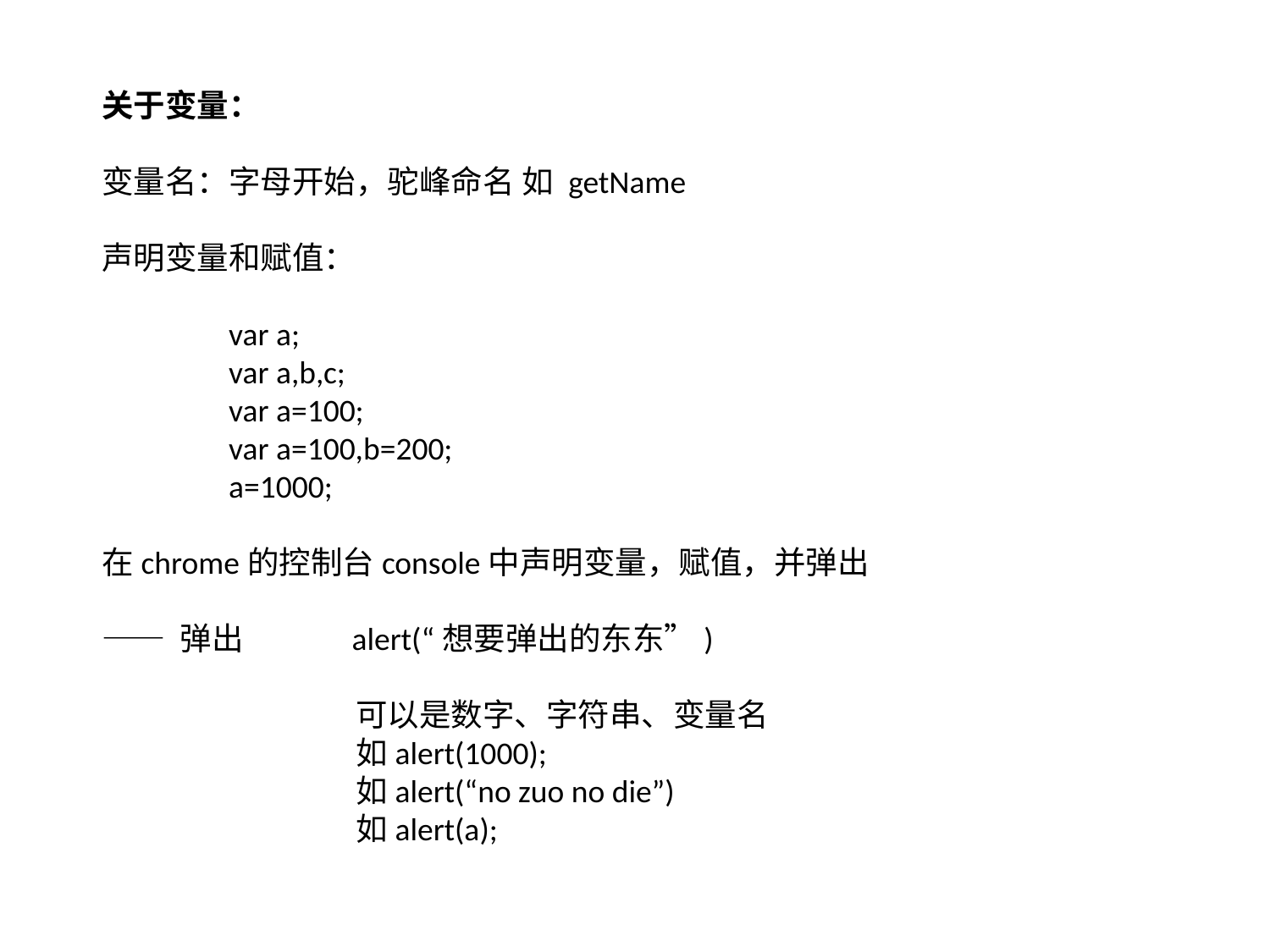

关于变量：
变量名：字母开始，驼峰命名 如 getName
声明变量和赋值：

	var a;
	var a,b,c;
	var a=100;
	var a=100,b=200;
	a=1000;

在chrome的控制台console中声明变量，赋值，并弹出

—— 弹出              alert(“想要弹出的东东”)

		可以是数字、字符串、变量名
		如alert(1000);
		如alert(“no zuo no die”)
		如alert(a);